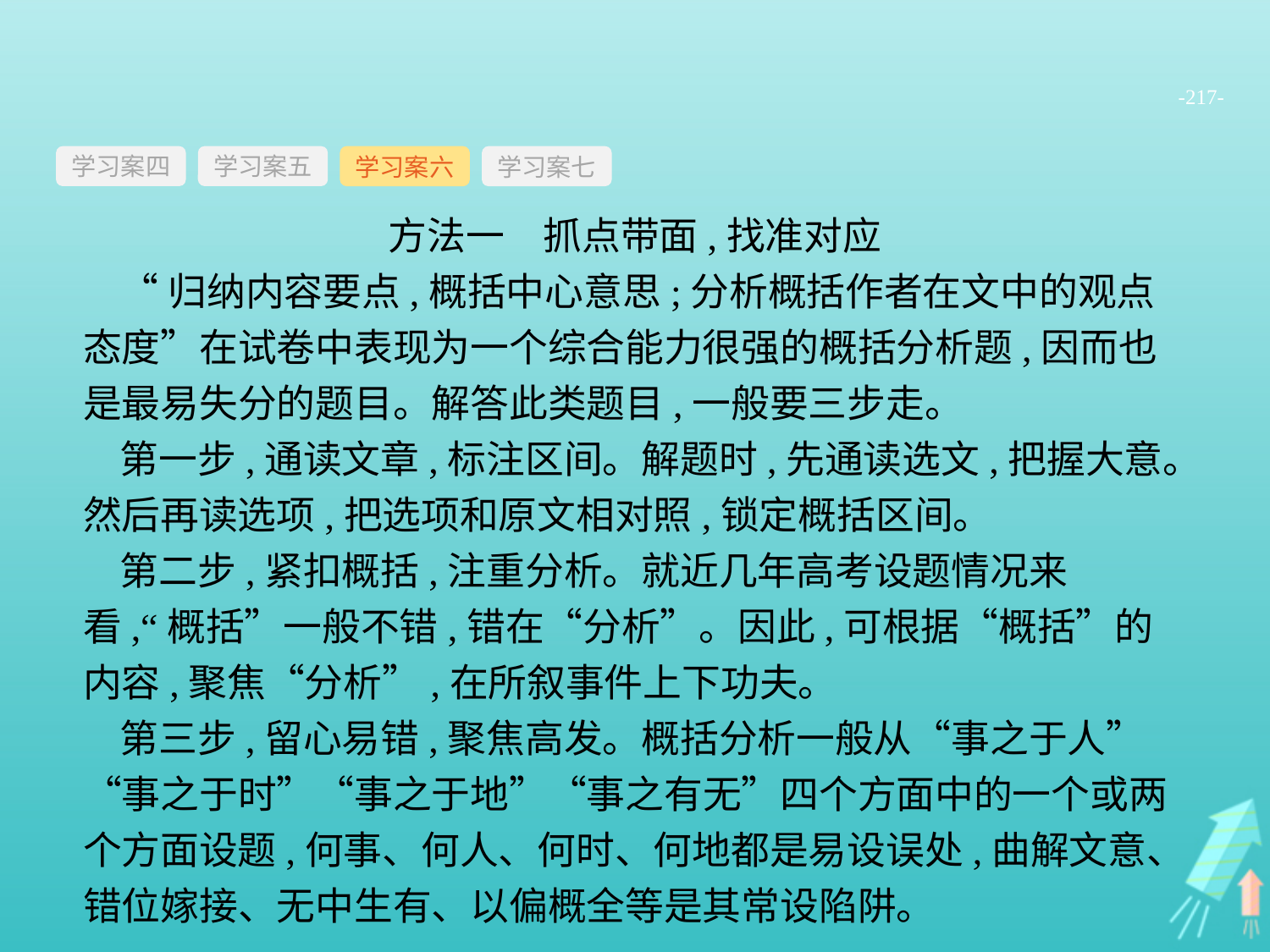

-217-
学习案四
学习案六
学习案七
学习案五
方法一　抓点带面,找准对应
“归纳内容要点,概括中心意思;分析概括作者在文中的观点态度”在试卷中表现为一个综合能力很强的概括分析题,因而也是最易失分的题目。解答此类题目,一般要三步走。
第一步,通读文章,标注区间。解题时,先通读选文,把握大意。然后再读选项,把选项和原文相对照,锁定概括区间。
第二步,紧扣概括,注重分析。就近几年高考设题情况来看,“概括”一般不错,错在“分析”。因此,可根据“概括”的内容,聚焦“分析”,在所叙事件上下功夫。
第三步,留心易错,聚焦高发。概括分析一般从“事之于人”“事之于时”“事之于地”“事之有无”四个方面中的一个或两个方面设题,何事、何人、何时、何地都是易设误处,曲解文意、错位嫁接、无中生有、以偏概全等是其常设陷阱。